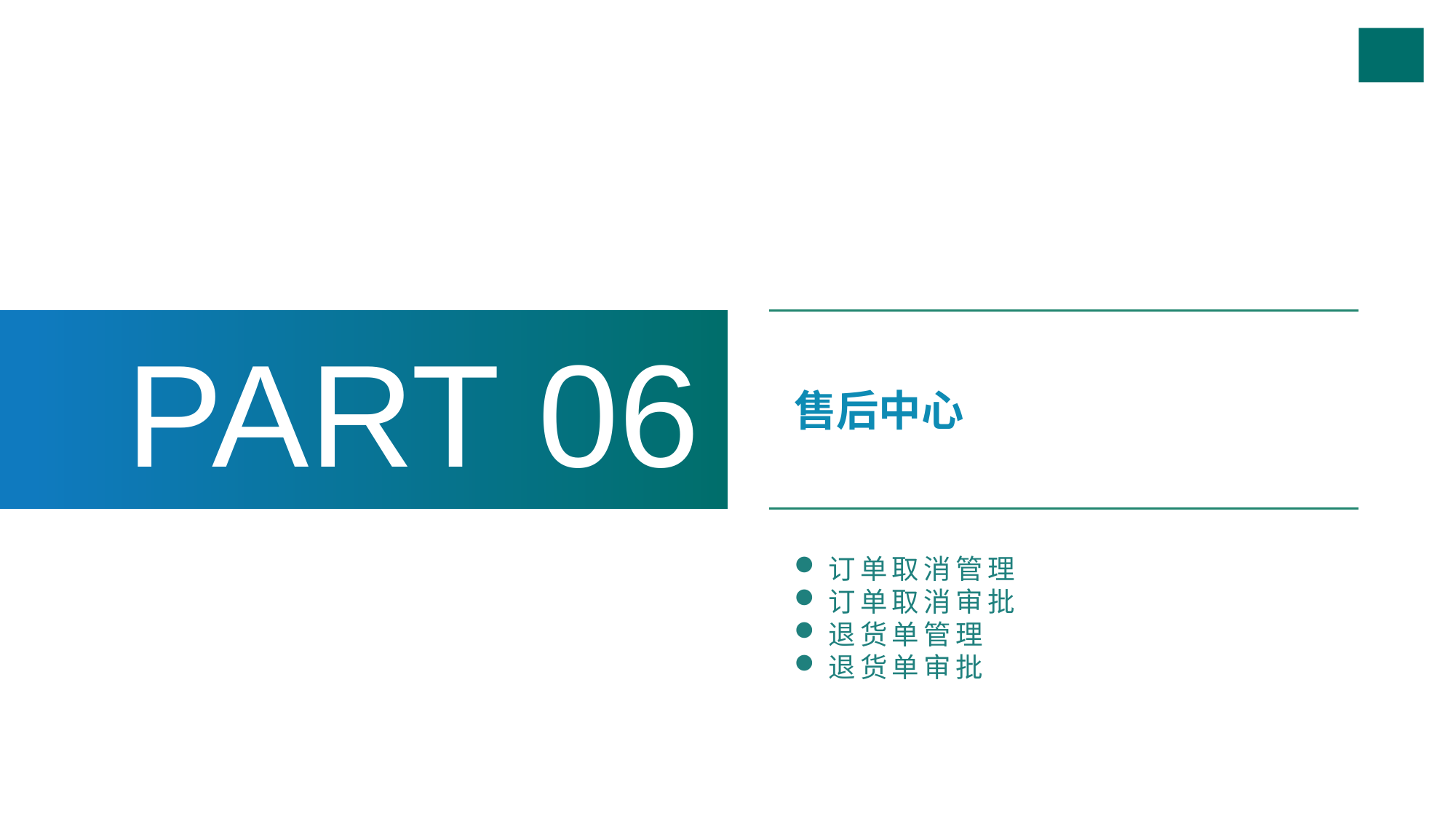

PART 06
售后中心
订单取消管理
订单取消审批
退货单管理
退货单审批

50